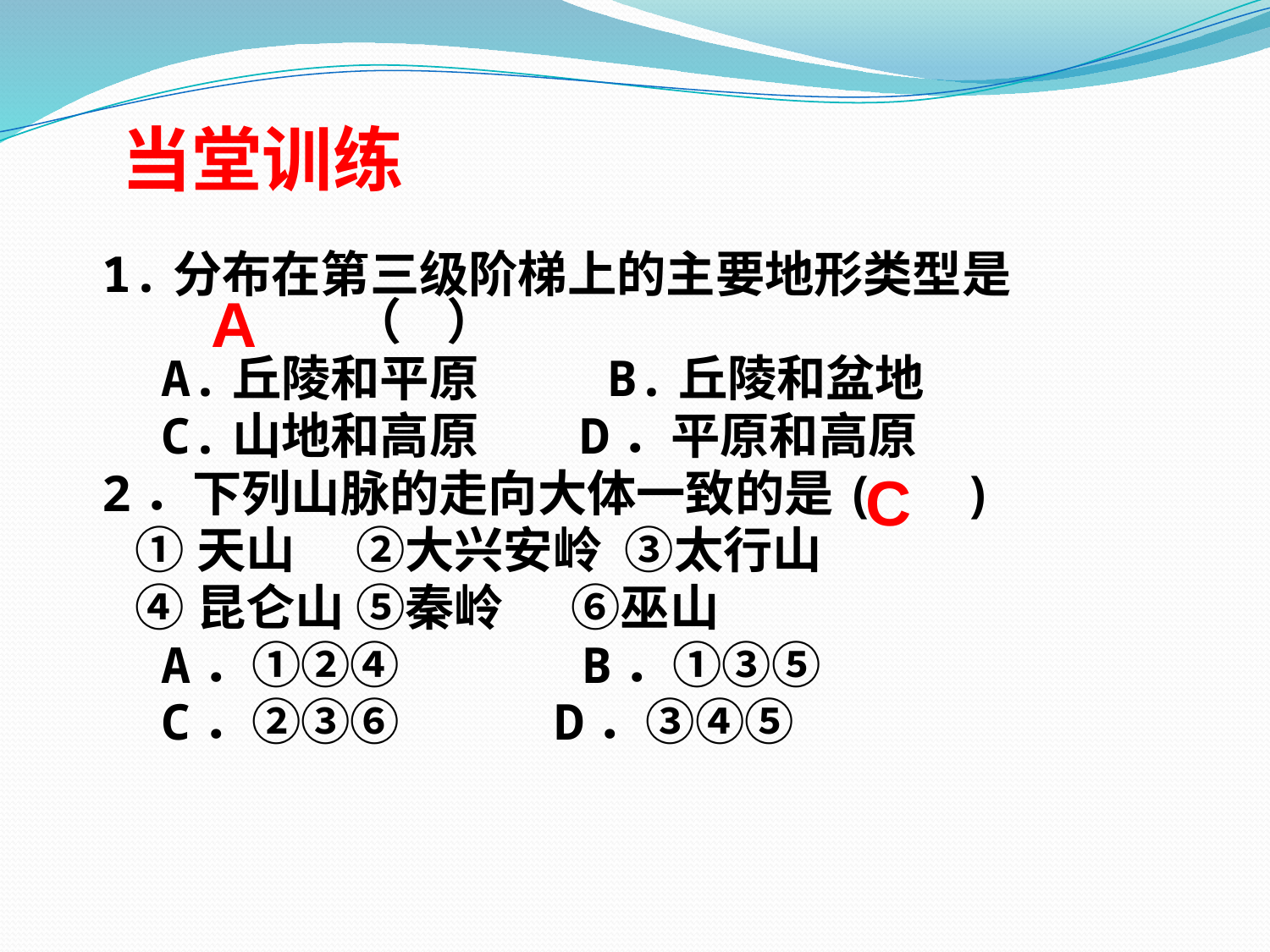

当堂训练
1.分布在第三级阶梯上的主要地形类型是                                    （    ）
  A.丘陵和平原      　B.丘陵和盆地
  C.山地和高原        D．平原和高原
2．下列山脉的走向大体一致的是(   )
   ①天山　 ②大兴安岭  ③太行山
   ④昆仑山 ⑤秦岭      ⑥巫山
  A．①②④ 　　 　B．①③⑤
  C．②③⑥  　　  D．③④⑤

A
C